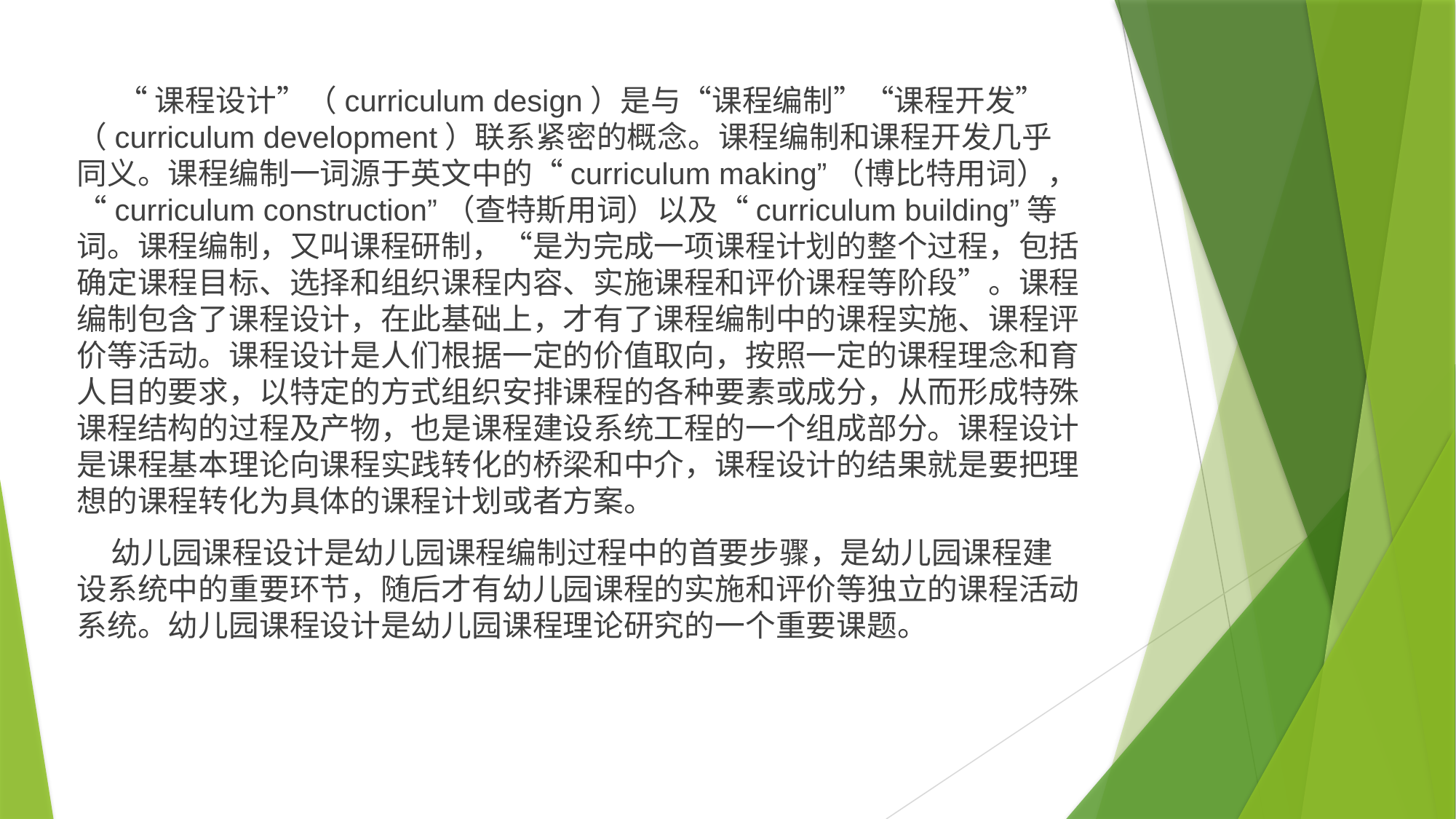

“课程设计”（curriculum design）是与“课程编制”“课程开发”（curriculum development）联系紧密的概念。课程编制和课程开发几乎同义。课程编制一词源于英文中的“curriculum making”（博比特用词），“curriculum construction”（查特斯用词）以及“curriculum building”等词。课程编制，又叫课程研制，“是为完成一项课程计划的整个过程，包括确定课程目标、选择和组织课程内容、实施课程和评价课程等阶段”。课程编制包含了课程设计，在此基础上，才有了课程编制中的课程实施、课程评价等活动。课程设计是人们根据一定的价值取向，按照一定的课程理念和育人目的要求，以特定的方式组织安排课程的各种要素或成分，从而形成特殊课程结构的过程及产物，也是课程建设系统工程的一个组成部分。课程设计是课程基本理论向课程实践转化的桥梁和中介，课程设计的结果就是要把理想的课程转化为具体的课程计划或者方案。
    幼儿园课程设计是幼儿园课程编制过程中的首要步骤，是幼儿园课程建设系统中的重要环节，随后才有幼儿园课程的实施和评价等独立的课程活动系统。幼儿园课程设计是幼儿园课程理论研究的一个重要课题。